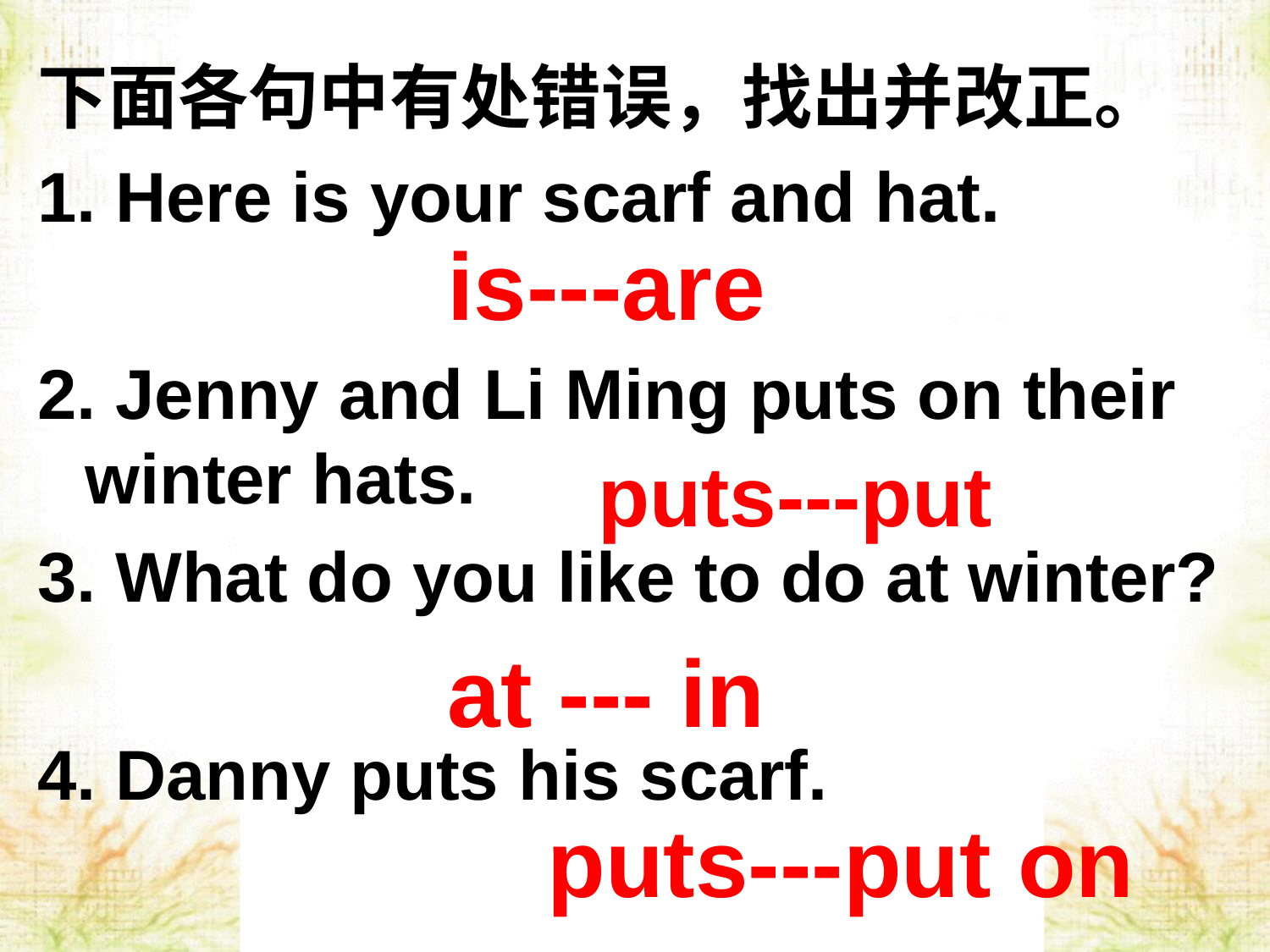

下面各句中有处错误，找出并改正。
1. Here is your scarf and hat.

2. Jenny and Li Ming puts on their winter hats.
3. What do you like to do at winter?

4. Danny puts his scarf.
is---are
puts---put
at --- in
puts---put on